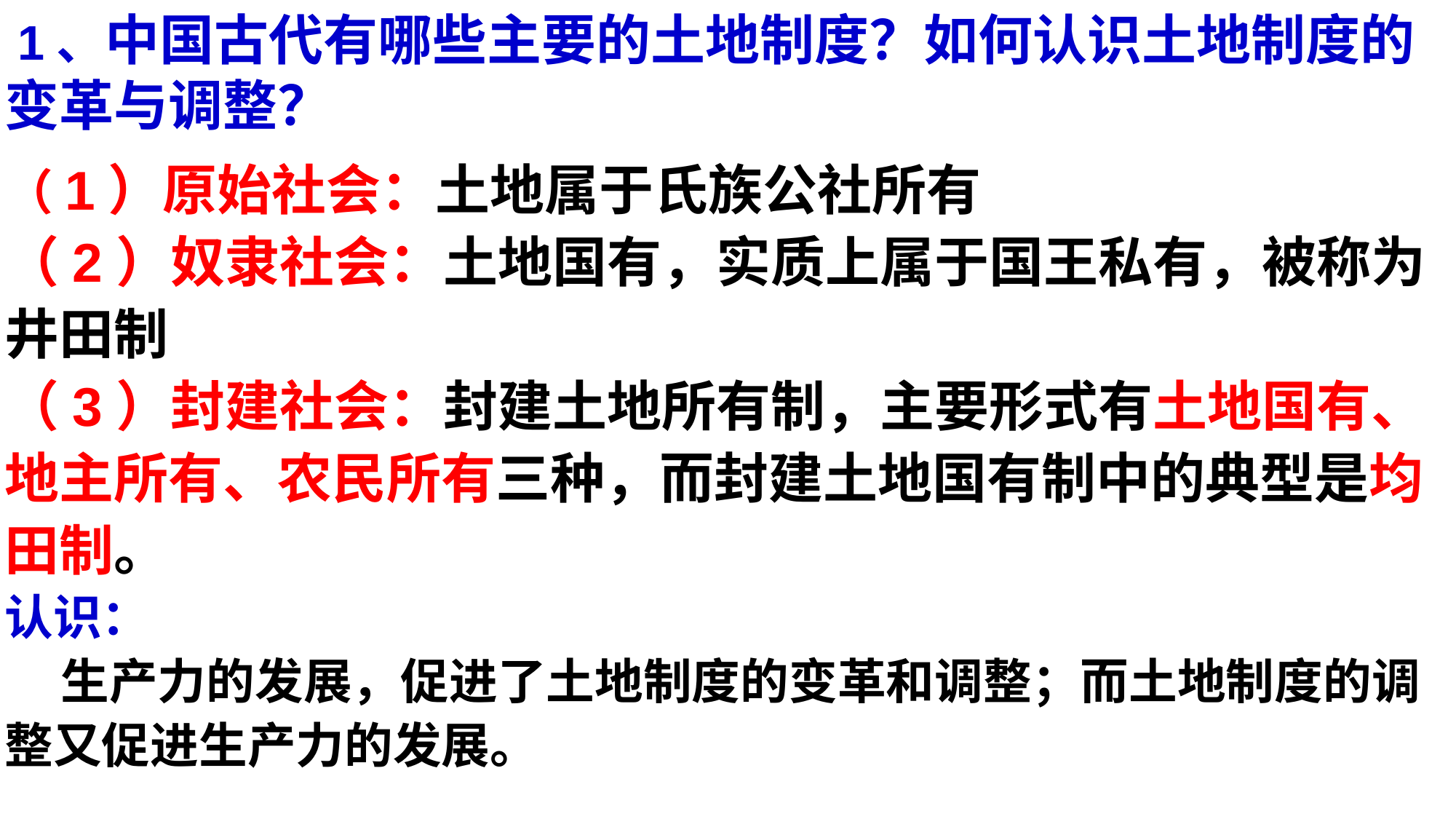

1、中国古代有哪些主要的土地制度？如何认识土地制度的变革与调整？
（1）原始社会：土地属于氏族公社所有
（2）奴隶社会：土地国有，实质上属于国王私有，被称为井田制
（3）封建社会：封建土地所有制，主要形式有土地国有、地主所有、农民所有三种，而封建土地国有制中的典型是均田制。
认识：
    生产力的发展，促进了土地制度的变革和调整；而土地制度的调整又促进生产力的发展。